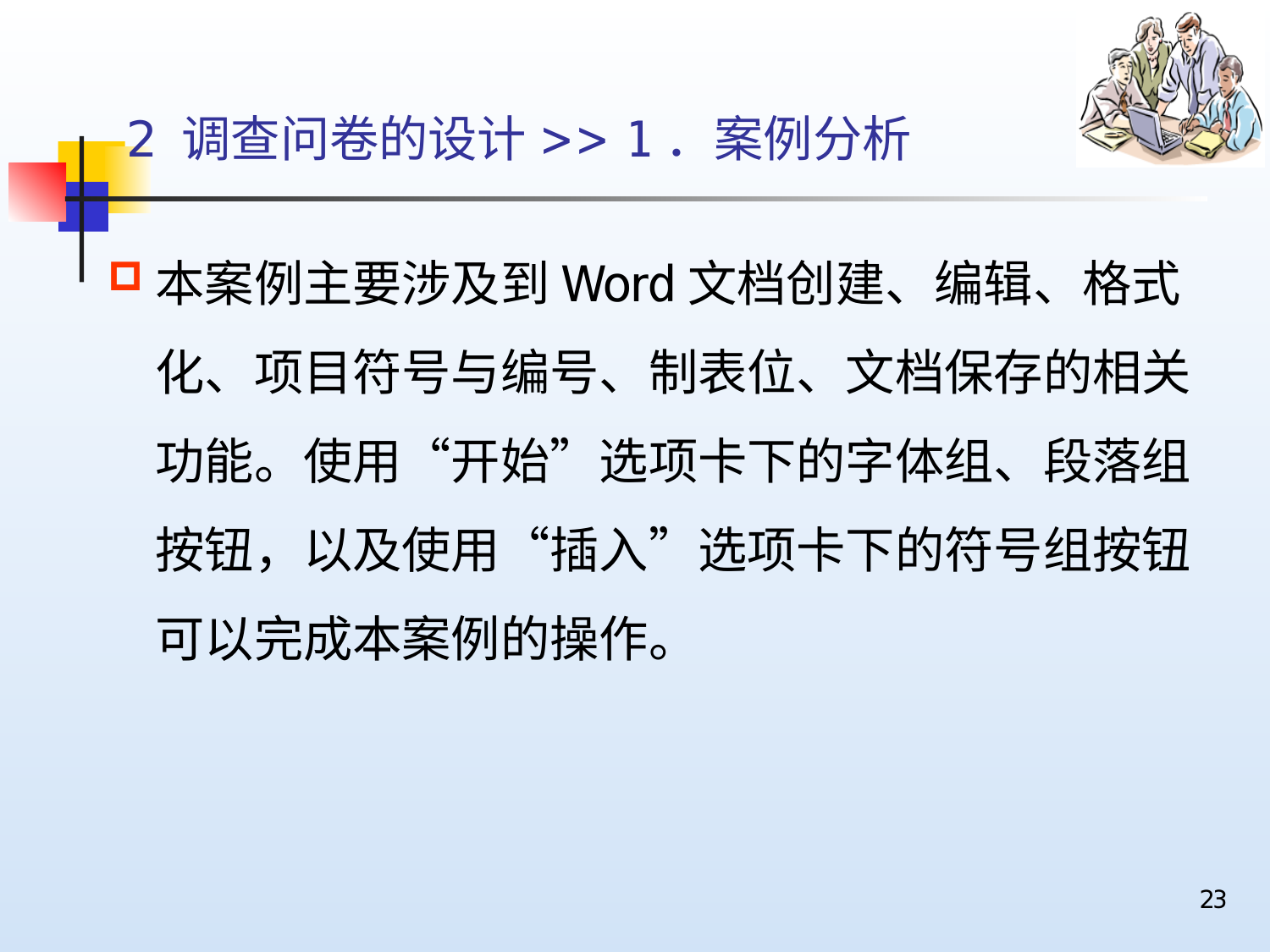

# 2 调查问卷的设计>> 1．案例分析
本案例主要涉及到Word文档创建、编辑、格式化、项目符号与编号、制表位、文档保存的相关功能。使用“开始”选项卡下的字体组、段落组按钮，以及使用“插入”选项卡下的符号组按钮可以完成本案例的操作。
23